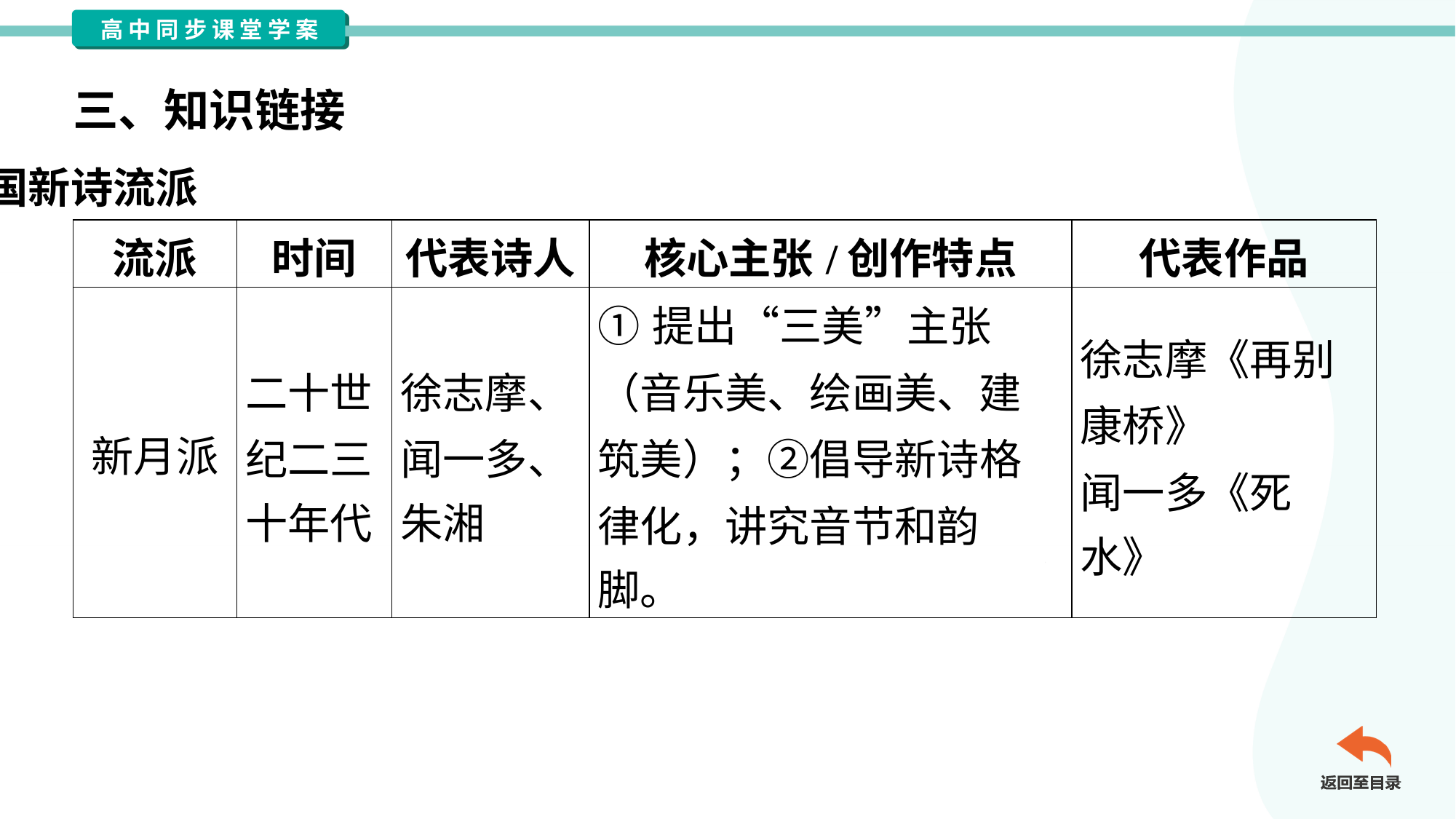

三、知识链接
中国新诗流派#1
| 流派 | 时间 | 代表诗人 | 核心主张/创作特点 | 代表作品 |
| --- | --- | --- | --- | --- |
| 新月派 | 二十世 纪二三 十年代 | 徐志摩、 闻一多、 朱湘 | ①提出“三美”主张 （音乐美、绘画美、建 筑美）；②倡导新诗格 律化，讲究音节和韵 脚。 | 徐志摩《再别 康桥》 闻一多《死 水》 |